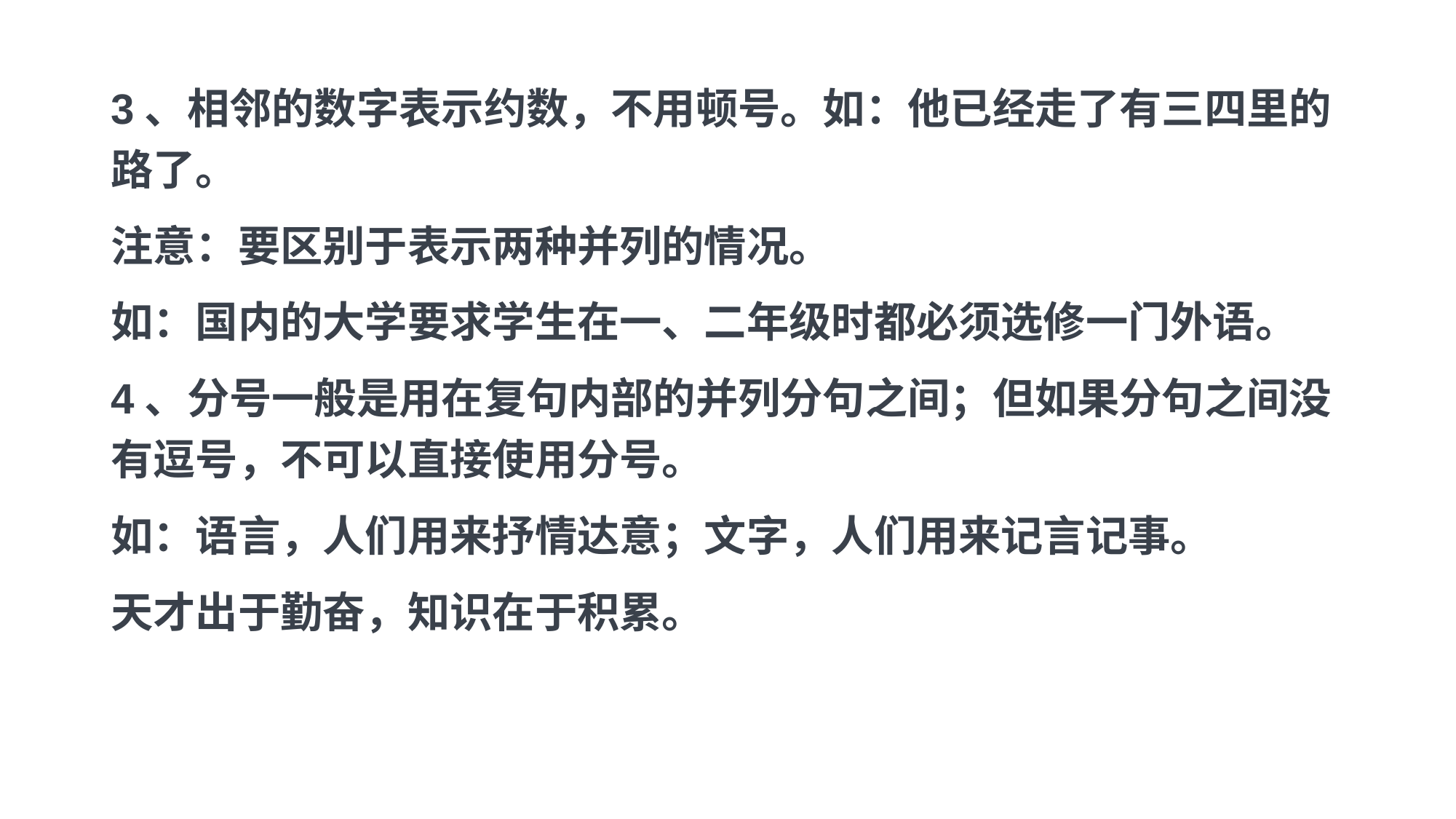

3、相邻的数字表示约数，不用顿号。如：他已经走了有三四里的路了。
注意：要区别于表示两种并列的情况。
如：国内的大学要求学生在一、二年级时都必须选修一门外语。
4、分号一般是用在复句内部的并列分句之间；但如果分句之间没有逗号，不可以直接使用分号。
如：语言，人们用来抒情达意；文字，人们用来记言记事。
天才出于勤奋，知识在于积累。